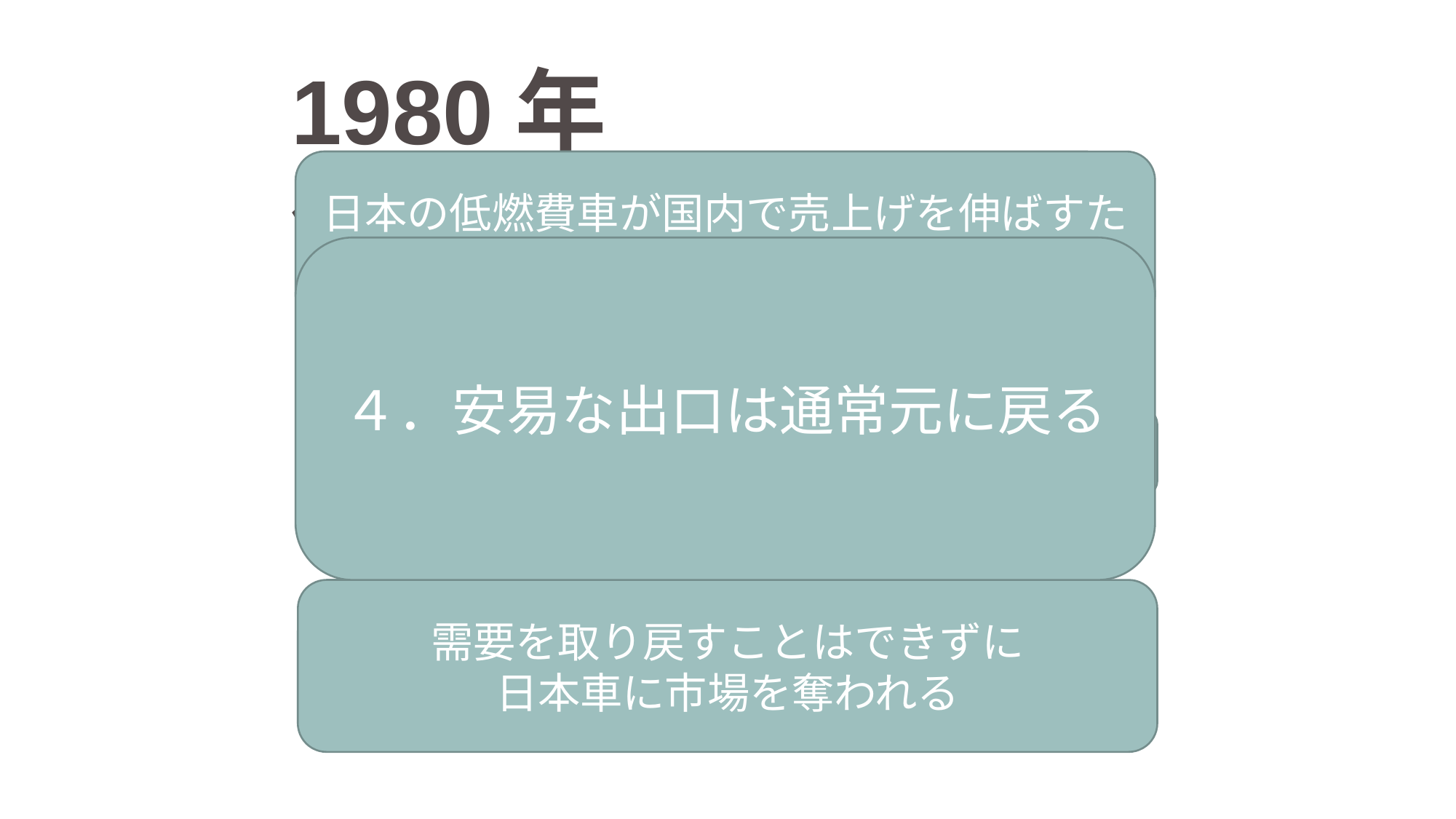

1980年代
日本の低燃費車が国内で売上げを伸ばすため、政府から圧力をかけてもらう
４．安易な出口は通常元に戻る

問題の根本は解決しないまま

需要を取り戻すことはできずに
日本車に市場を奪われる